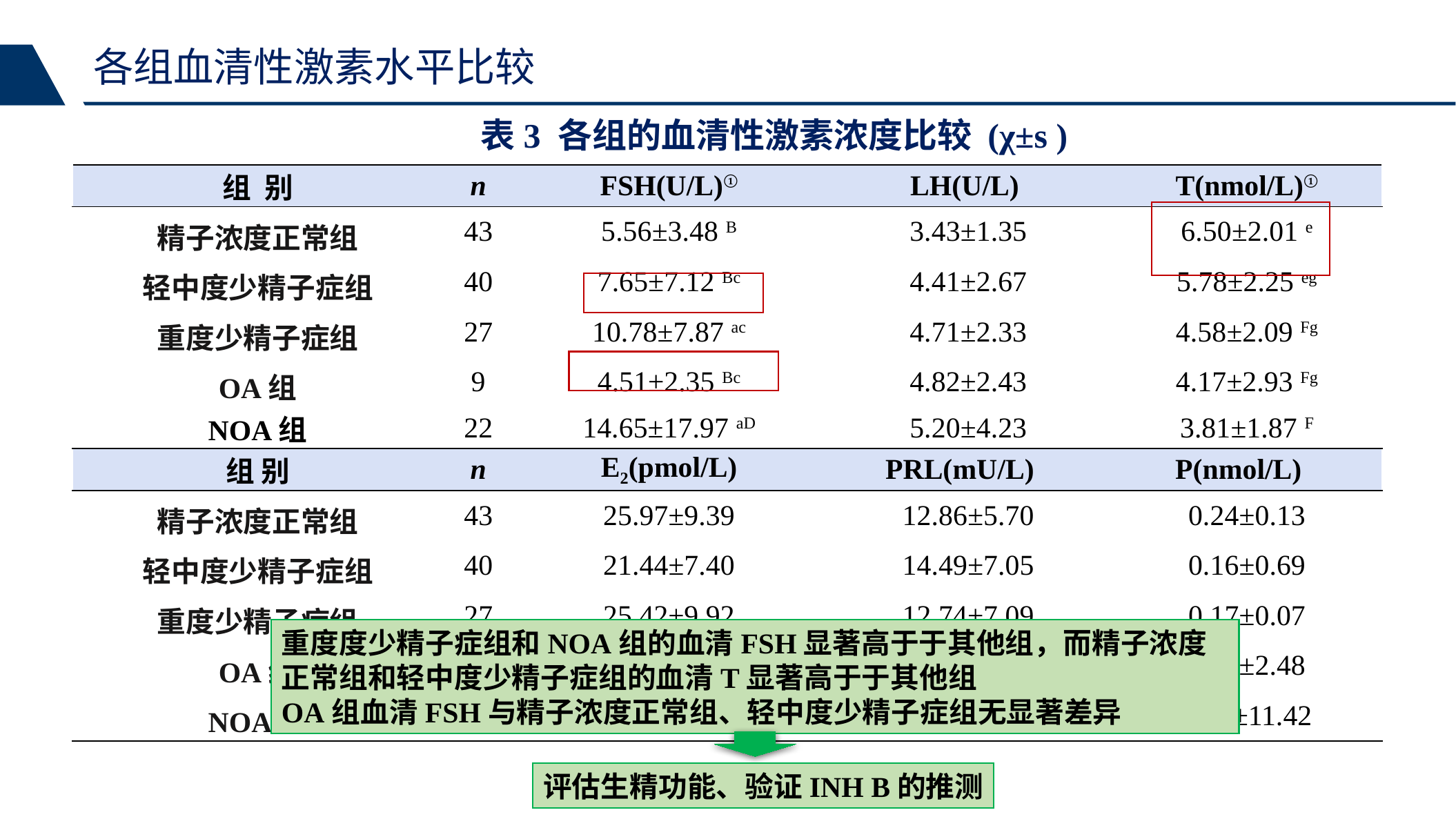

各组血清性激素水平比较

表3 各组的血清性激素浓度比较 (χ±s )
| 组 别 | n | FSH(U/L)① | LH(U/L) |  | T(nmol/L)① |
| --- | --- | --- | --- | --- | --- |
| 精子浓度正常组 | 43 | 5.56±3.48 B | 3.43±1.35 |  | 6.50±2.01 e |
| 轻中度少精子症组 | 40 | 7.65±7.12 Bc | 4.41±2.67 |  | 5.78±2.25 eg |
| 重度少精子症组 | 27 | 10.78±7.87 ac | 4.71±2.33 |  | 4.58±2.09 Fg |
| OA组 | 9 | 4.51±2.35 Bc | 4.82±2.43 |  | 4.17±2.93 Fg |
| NOA组 | 22 | 14.65±17.97 aD | 5.20±4.23 |  | 3.81±1.87 F |
| 组 别 | n | E2(pmol/L) | PRL(mU/L) | P(nmol/L) |  |
| 精子浓度正常组 | 43 | 25.97±9.39 | 12.86±5.70 |  | 0.24±0.13 |
| 轻中度少精子症组 | 40 | 21.44±7.40 | 14.49±7.05 |  | 0.16±0.69 |
| 重度少精子症组 | 27 | 25.42±9.92 | 12.74±7.09 |  | 0.17±0.07 |
| OA组 | 9 | 29.43±23.34 | 12.73±6.05 |  | 1.05±2.48 |
| NOA组 | 22 | 22.06±11.49 | 32.09±77.19 |  | 3.04±11.42 |

重度度少精子症组和NOA组的血清FSH显著高于于其他组，而精子浓度正常组和轻中度少精子症组的血清T显著高于于其他组
OA组血清FSH与精子浓度正常组、轻中度少精子症组无显著差异

评估生精功能、验证INH B的推测